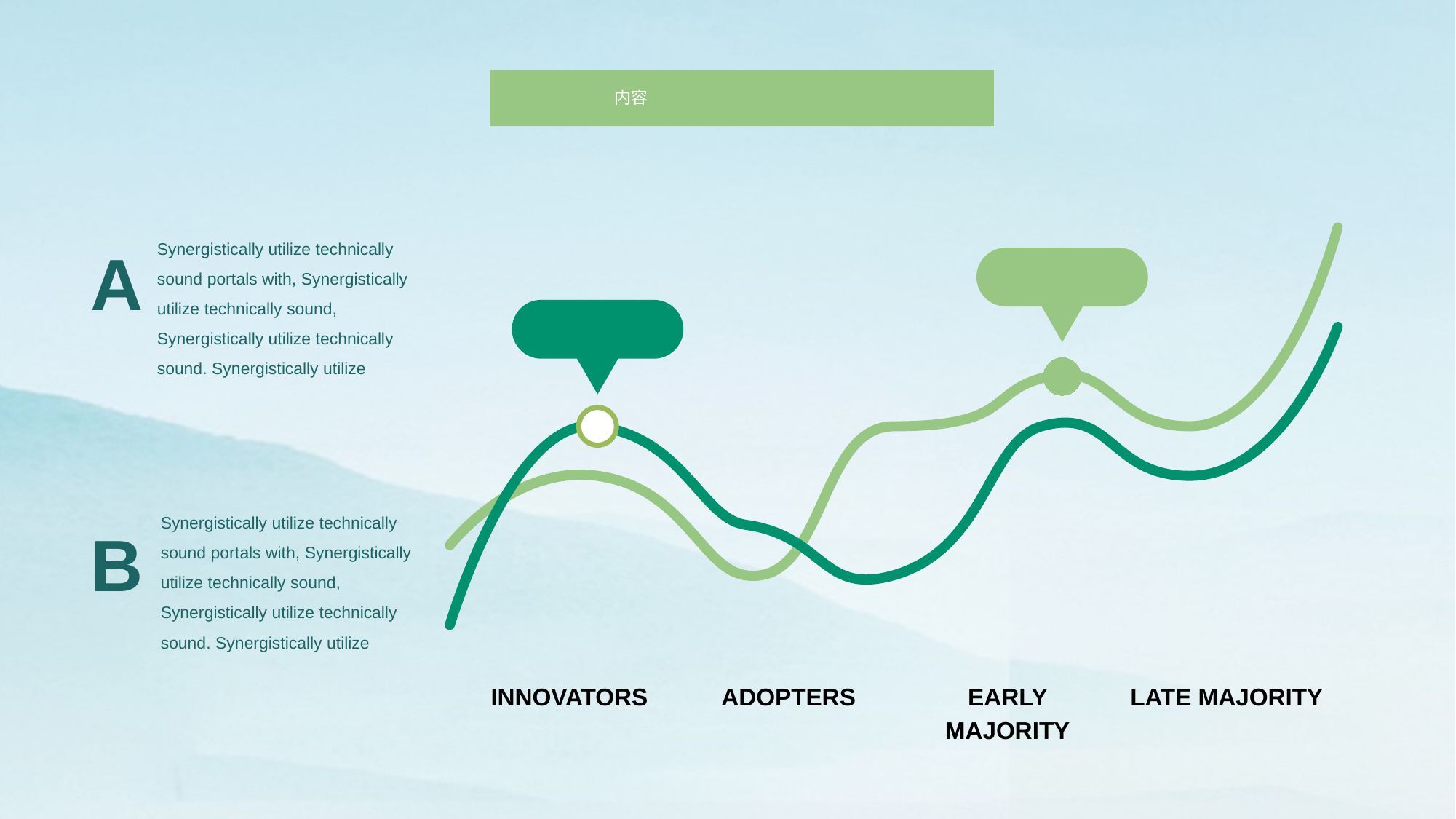

内容
A

Synergistically utilize technically sound portals with, Synergistically utilize technically sound, Synergistically utilize technically sound. Synergistically utilize
482

275

B
Synergistically utilize technically sound portals with, Synergistically utilize technically sound, Synergistically utilize technically sound. Synergistically utilize
INNOVATORS
ADOPTERS
EARLY MAJORITY
LATE MAJORITY